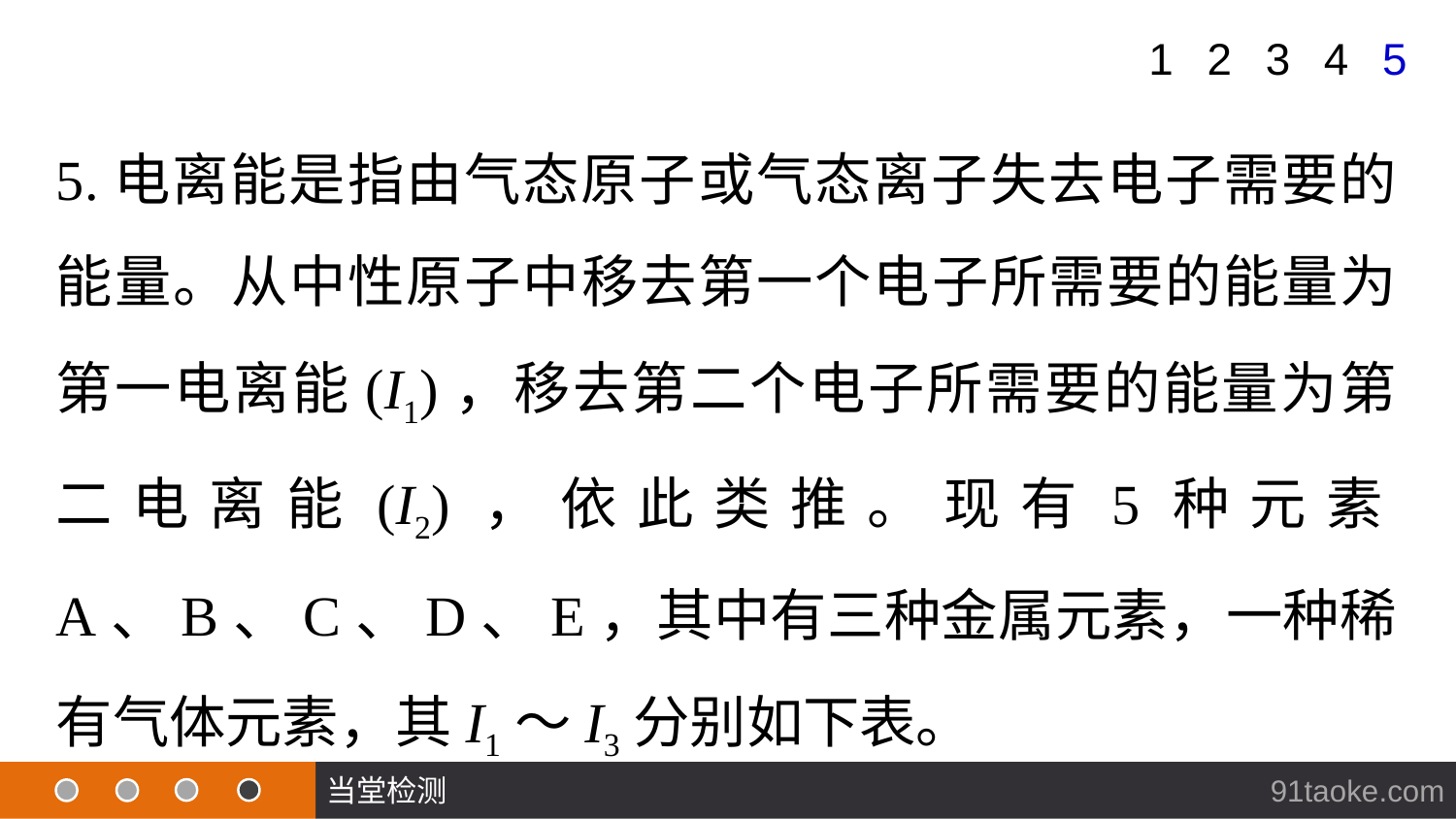

1
2
3
4
5
5.电离能是指由气态原子或气态离子失去电子需要的能量。从中性原子中移去第一个电子所需要的能量为第一电离能(I1)，移去第二个电子所需要的能量为第二电离能(I2)，依此类推。现有5种元素A、B、C、D、E，其中有三种金属元素，一种稀有气体元素，其I1～I3分别如下表。